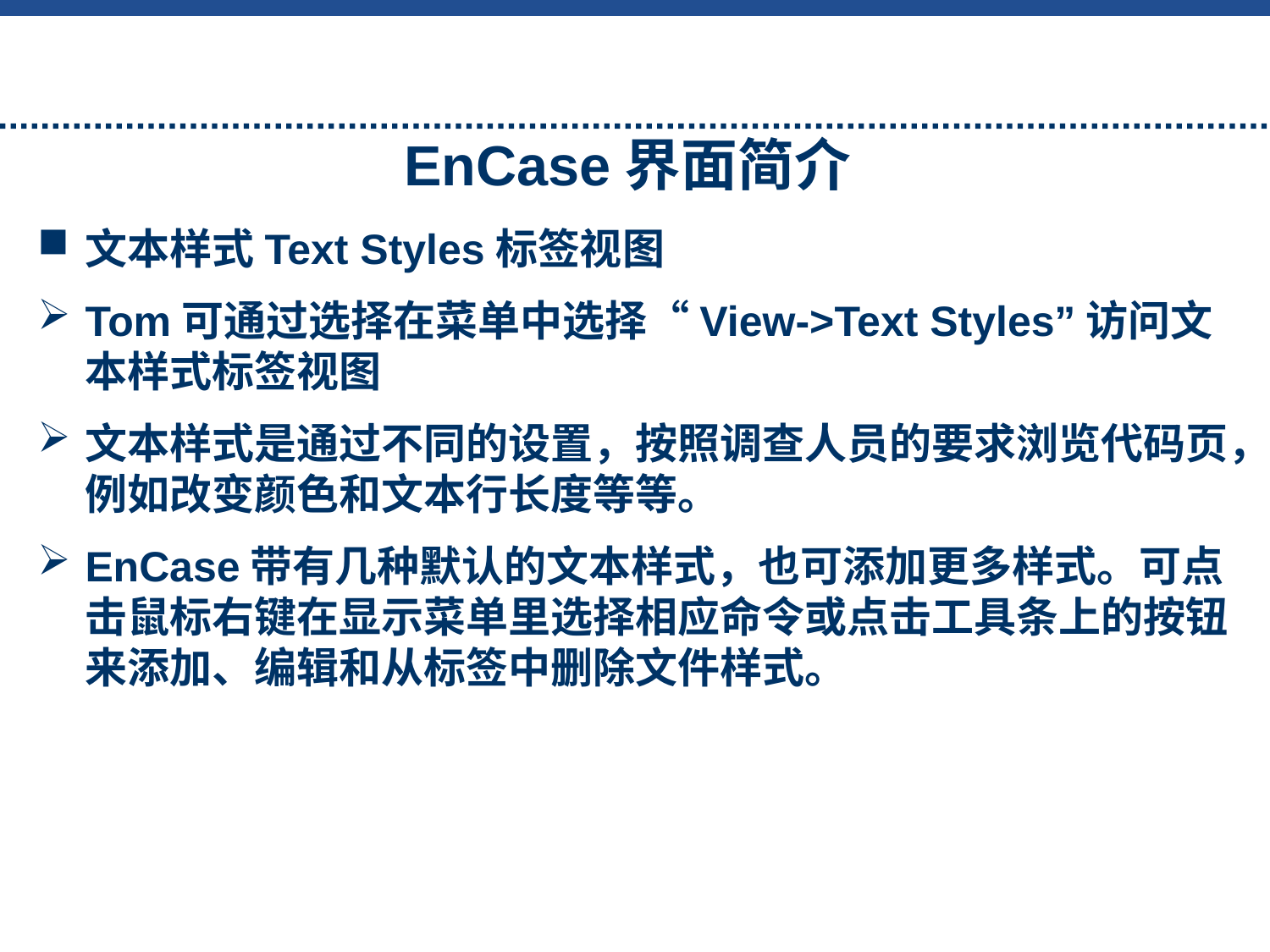

EnCase界面简介
文本样式Text Styles标签视图
Tom可通过选择在菜单中选择“View->Text Styles”访问文本样式标签视图
文本样式是通过不同的设置，按照调查人员的要求浏览代码页，例如改变颜色和文本行长度等等。
EnCase带有几种默认的文本样式，也可添加更多样式。可点击鼠标右键在显示菜单里选择相应命令或点击工具条上的按钮来添加、编辑和从标签中删除文件样式。